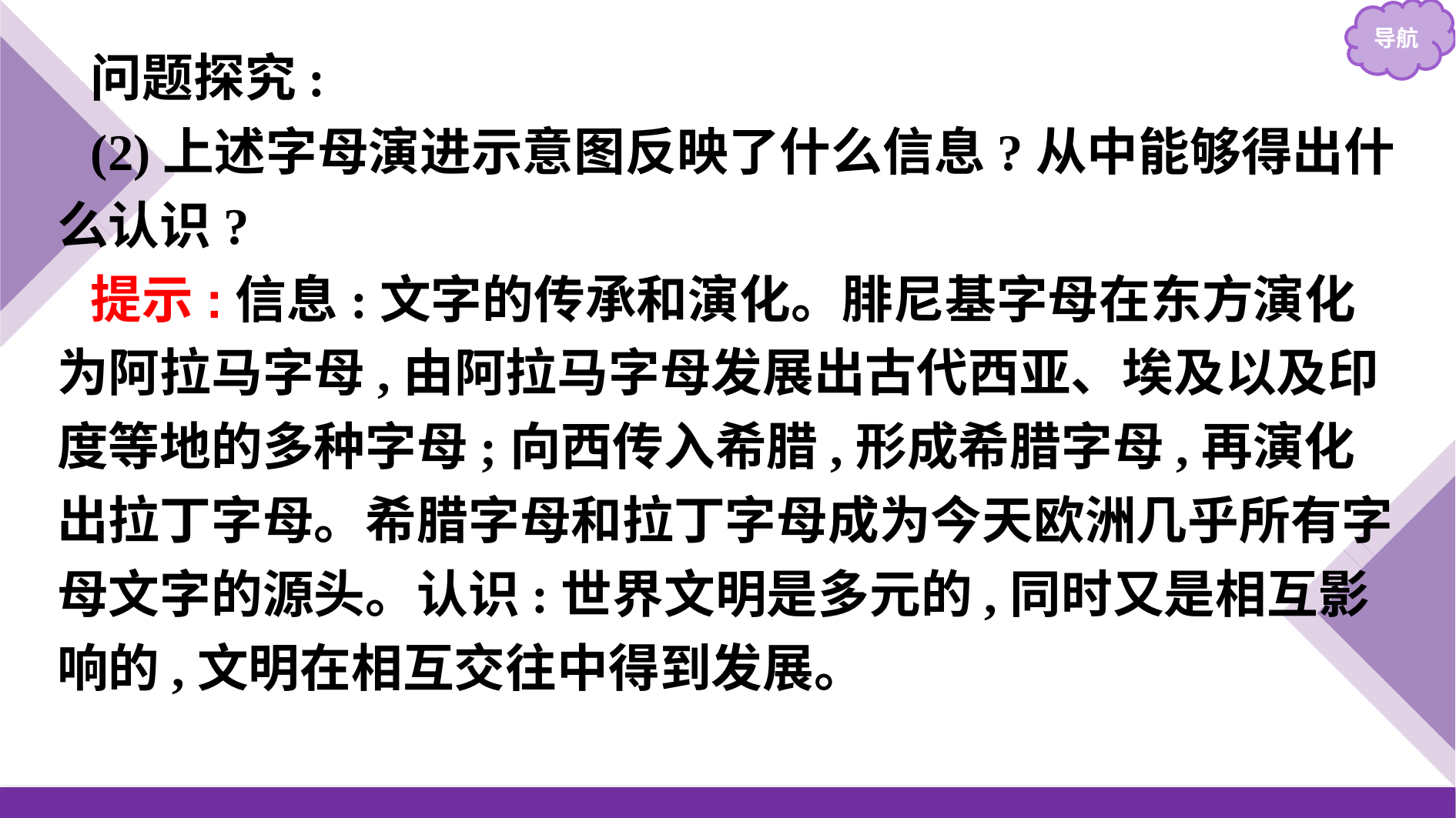

问题探究:
(2)上述字母演进示意图反映了什么信息?从中能够得出什么认识?
提示:信息:文字的传承和演化。腓尼基字母在东方演化为阿拉马字母,由阿拉马字母发展出古代西亚、埃及以及印度等地的多种字母;向西传入希腊,形成希腊字母,再演化出拉丁字母。希腊字母和拉丁字母成为今天欧洲几乎所有字母文字的源头。认识:世界文明是多元的,同时又是相互影响的,文明在相互交往中得到发展。